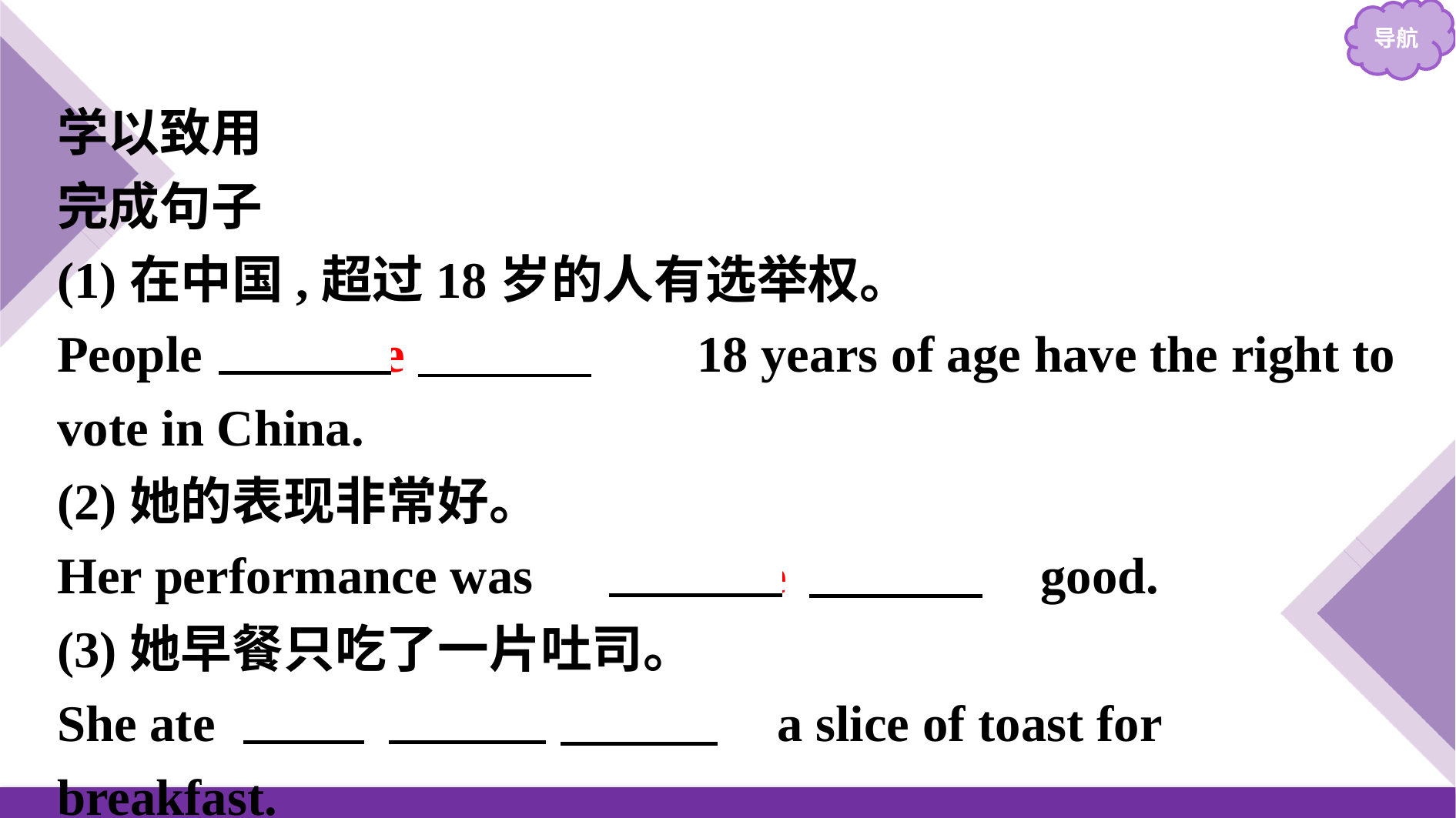

学以致用
完成句子
(1)在中国,超过18岁的人有选举权。
People 　more     than　　18 years of age have the right to vote in China.
(2)她的表现非常好。
Her performance was 　　more      than　good.
(3)她早餐只吃了一片吐司。
She ate 　no     more     than　a slice of toast for breakfast.